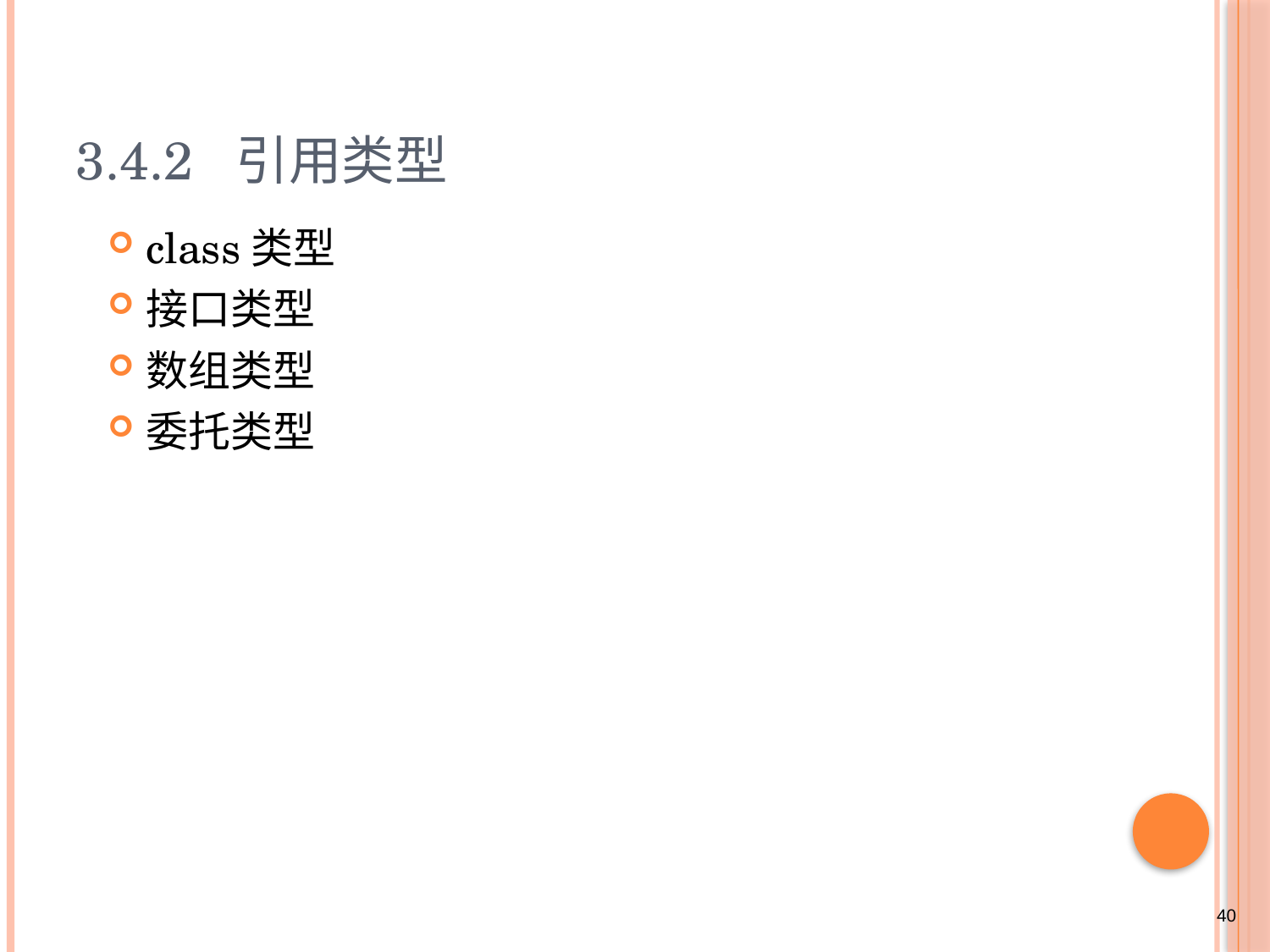

# 3.4.2  引用类型
class类型
接口类型
数组类型
委托类型
40